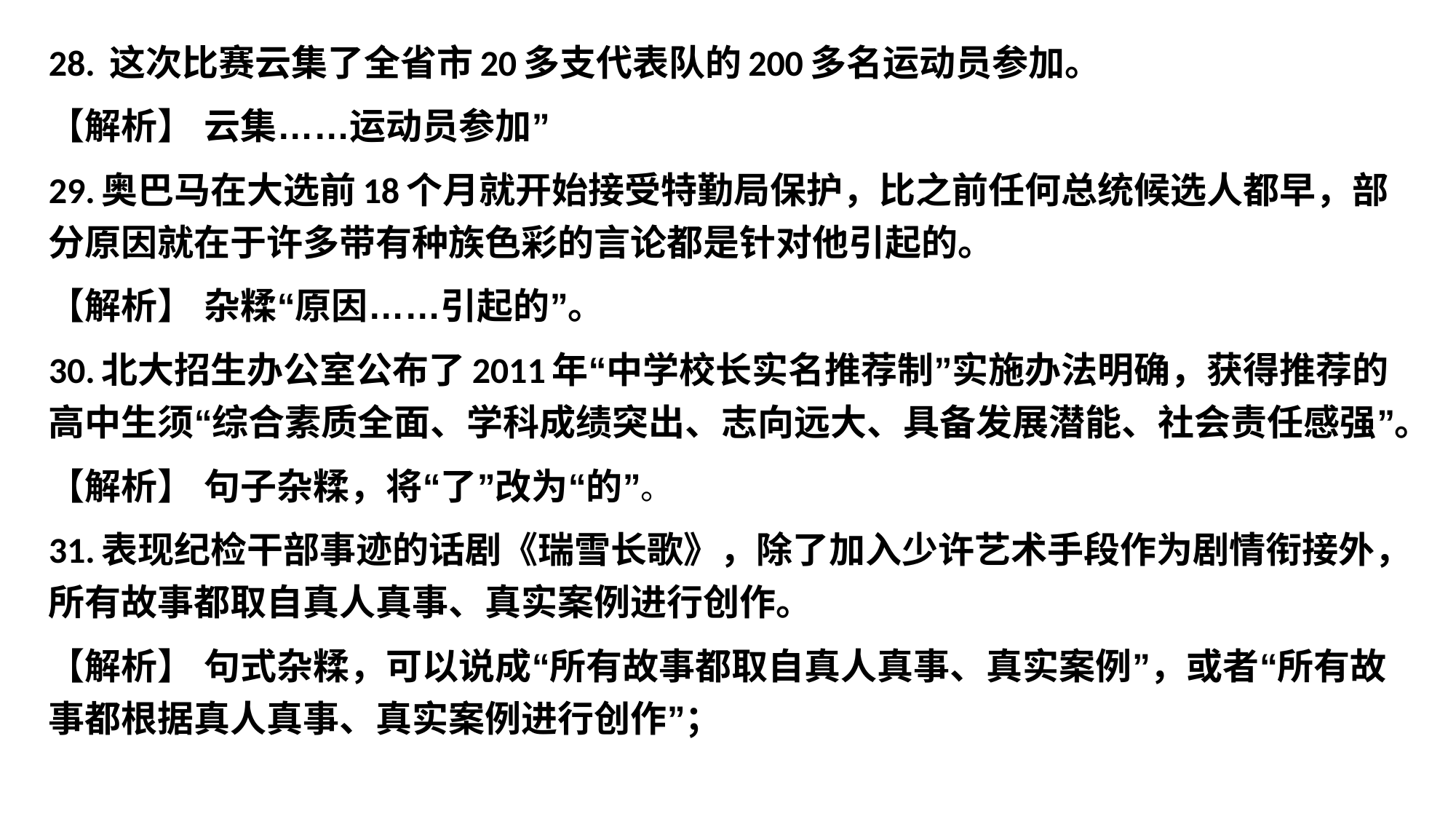

28. 这次比赛云集了全省市20多支代表队的200多名运动员参加。
【解析】 云集……运动员参加”
29.奥巴马在大选前18个月就开始接受特勤局保护，比之前任何总统候选人都早，部分原因就在于许多带有种族色彩的言论都是针对他引起的。
【解析】 杂糅“原因……引起的”。
30.北大招生办公室公布了2011年“中学校长实名推荐制”实施办法明确，获得推荐的高中生须“综合素质全面、学科成绩突出、志向远大、具备发展潜能、社会责任感强”。
【解析】 句子杂糅，将“了”改为“的”。
31.表现纪检干部事迹的话剧《瑞雪长歌》，除了加入少许艺术手段作为剧情衔接外，所有故事都取自真人真事、真实案例进行创作。
【解析】 句式杂糅，可以说成“所有故事都取自真人真事、真实案例”，或者“所有故事都根据真人真事、真实案例进行创作”；